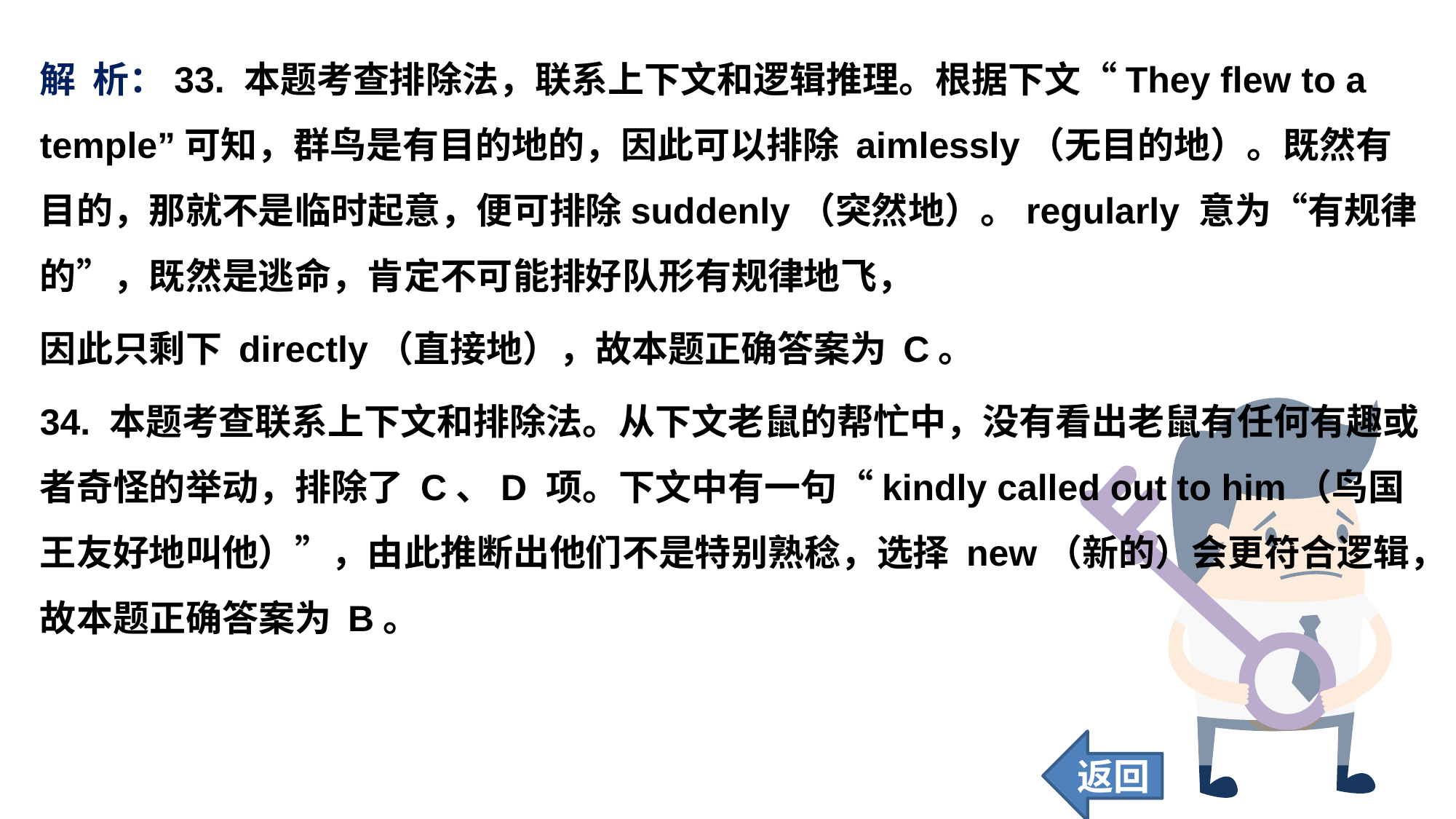

解  析：33. 本题考查排除法，联系上下文和逻辑推理。根据下文“They flew to a temple”可知，群鸟是有目的地的，因此可以排除 aimlessly（无目的地）。既然有目的，那就不是临时起意，便可排除suddenly（突然地）。regularly 意为“有规律的”，既然是逃命，肯定不可能排好队形有规律地飞，
因此只剩下 directly（直接地），故本题正确答案为 C。
34. 本题考查联系上下文和排除法。从下文老鼠的帮忙中，没有看出老鼠有任何有趣或者奇怪的举动，排除了 C、D 项。下文中有一句“kindly called out to him（鸟国王友好地叫他）”，由此推断出他们不是特别熟稔，选择 new（新的）会更符合逻辑，故本题正确答案为 B。

返回
129